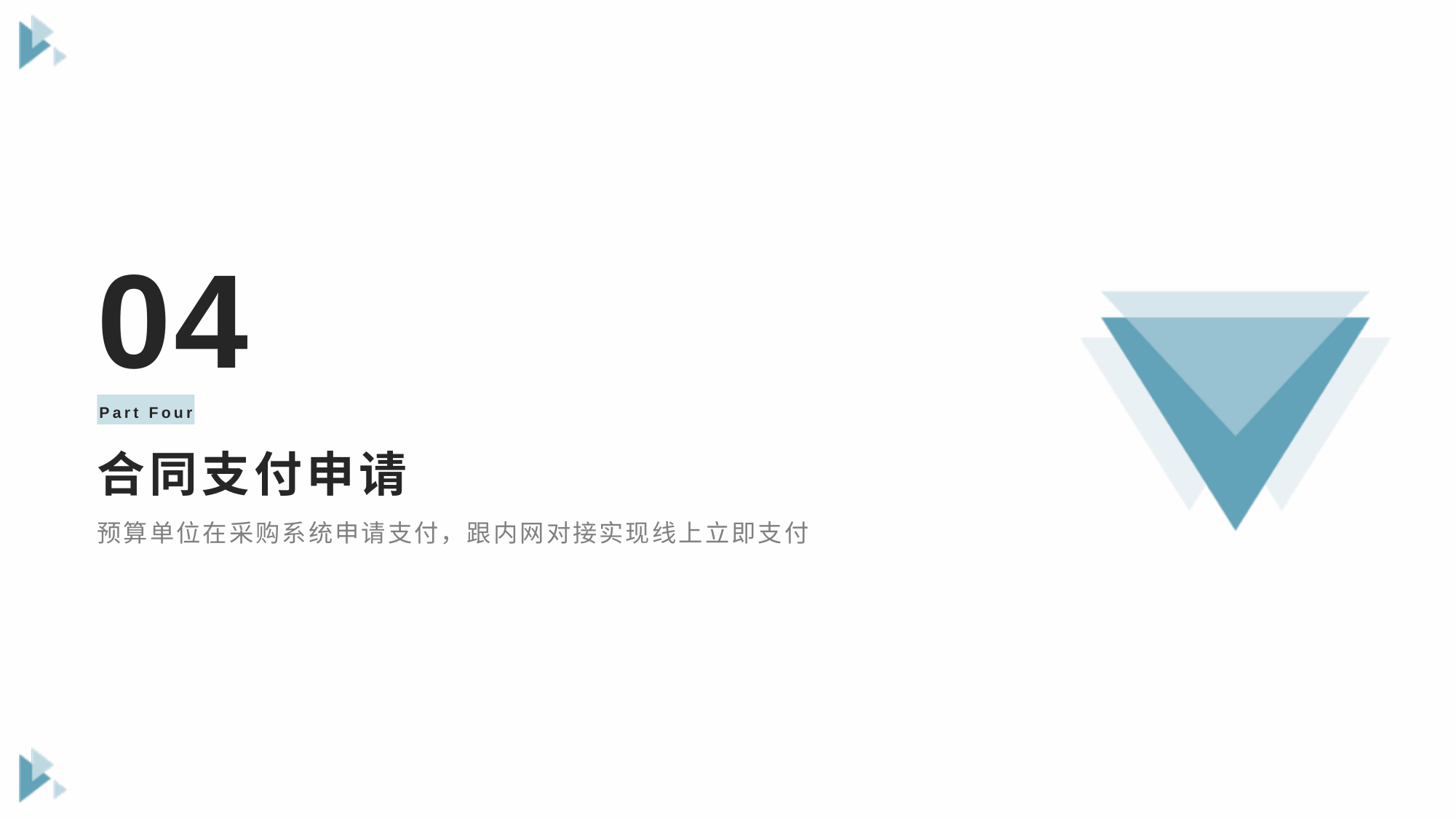

04
Part Four
合同支付申请
预算单位在采购系统申请支付，跟内网对接实现线上立即支付